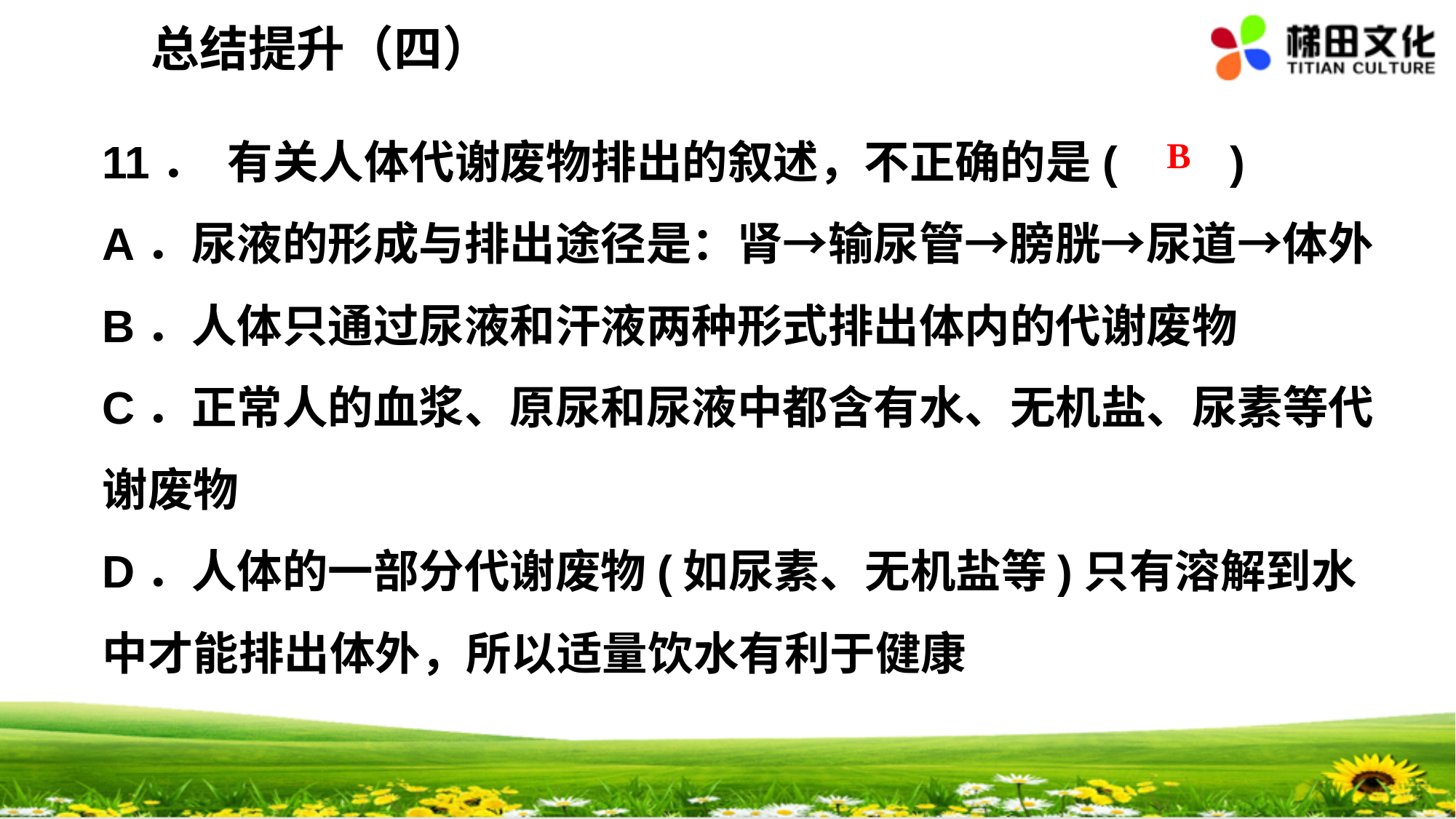

总结提升（四）
11．  有关人体代谢废物排出的叙述，不正确的是(　　)
A．尿液的形成与排出途径是：肾→输尿管→膀胱→尿道→体外
B．人体只通过尿液和汗液两种形式排出体内的代谢废物
C．正常人的血浆、原尿和尿液中都含有水、无机盐、尿素等代谢废物
D．人体的一部分代谢废物(如尿素、无机盐等)只有溶解到水中才能排出体外，所以适量饮水有利于健康
B